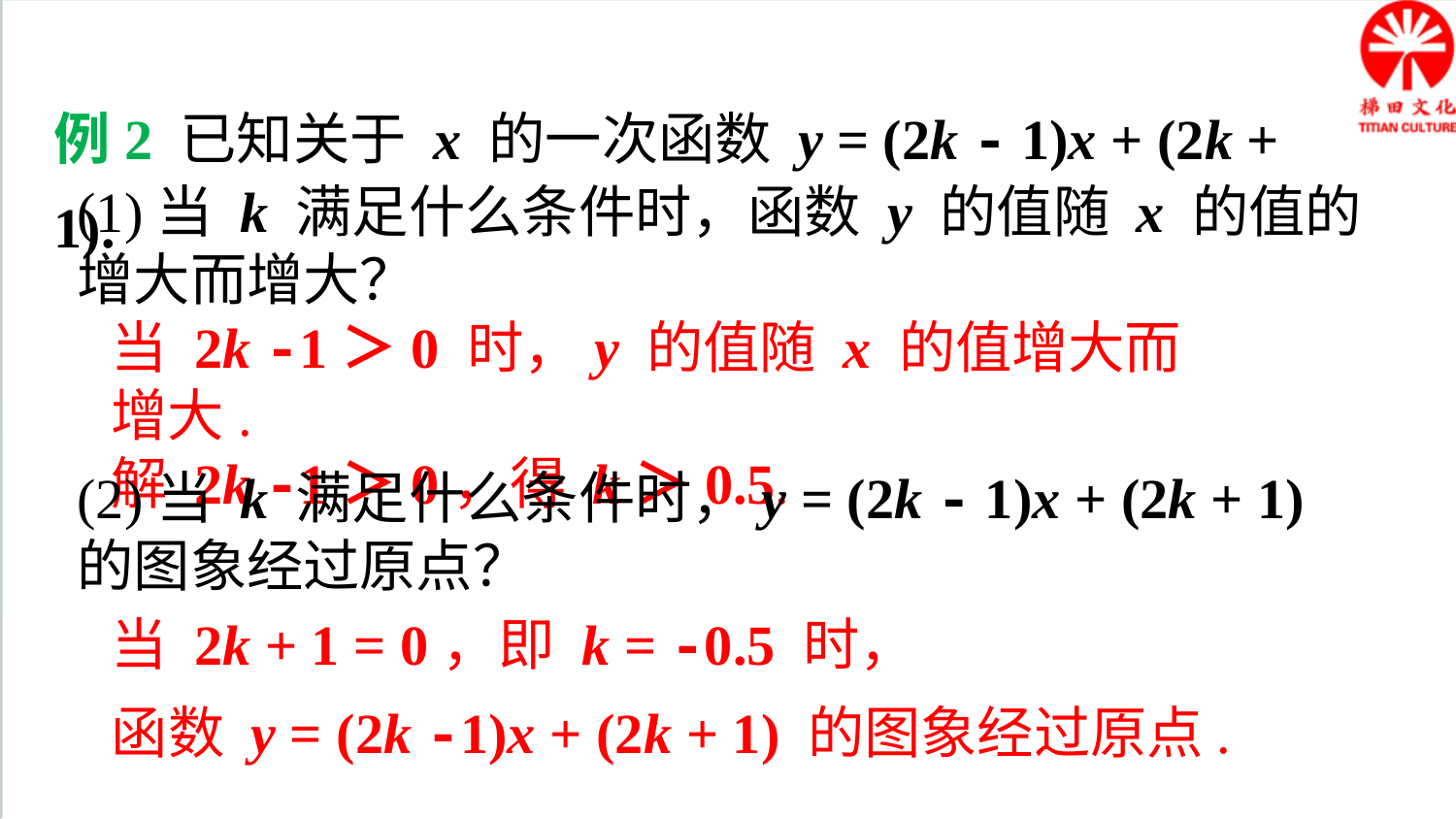

典例精析
例2 已知关于 x 的一次函数 y = (2k - 1)x + (2k + 1).
(1)当 k 满足什么条件时，函数 y 的值随 x 的值的增大而增大？
当 2k -1＞0 时，y 的值随 x 的值增大而增大.
解 2k -1＞0，得 k＞0.5.
(2)当 k 满足什么条件时，y = (2k - 1)x + (2k + 1) 的图象经过原点？
当 2k + 1 = 0，即 k = -0.5 时，
函数 y = (2k -1)x + (2k + 1) 的图象经过原点.